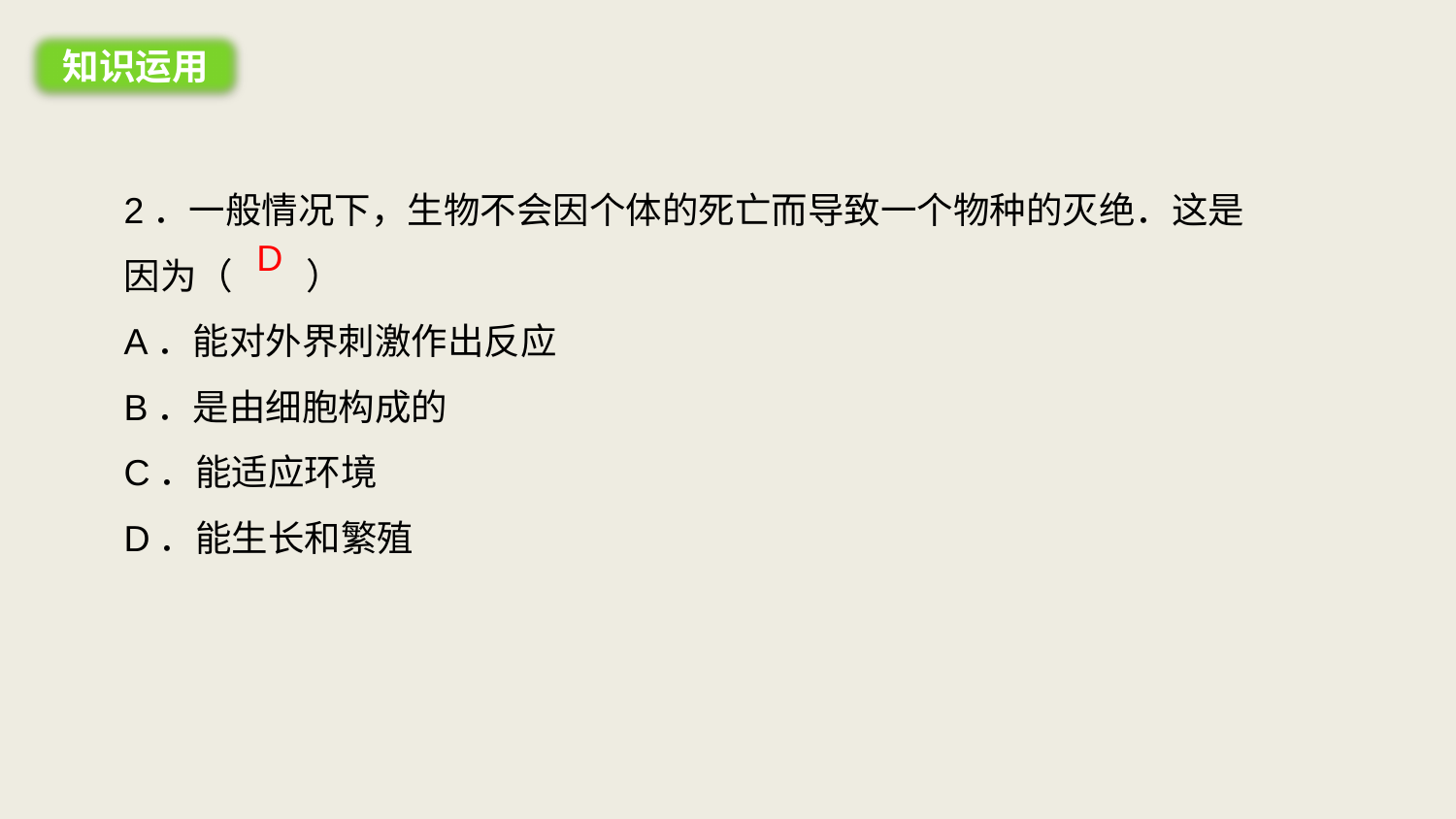

知识运用
2．一般情况下，生物不会因个体的死亡而导致一个物种的灭绝．这是因为（　　）
A．能对外界刺激作出反应
B．是由细胞构成的
C．能适应环境
D．能生长和繁殖
D